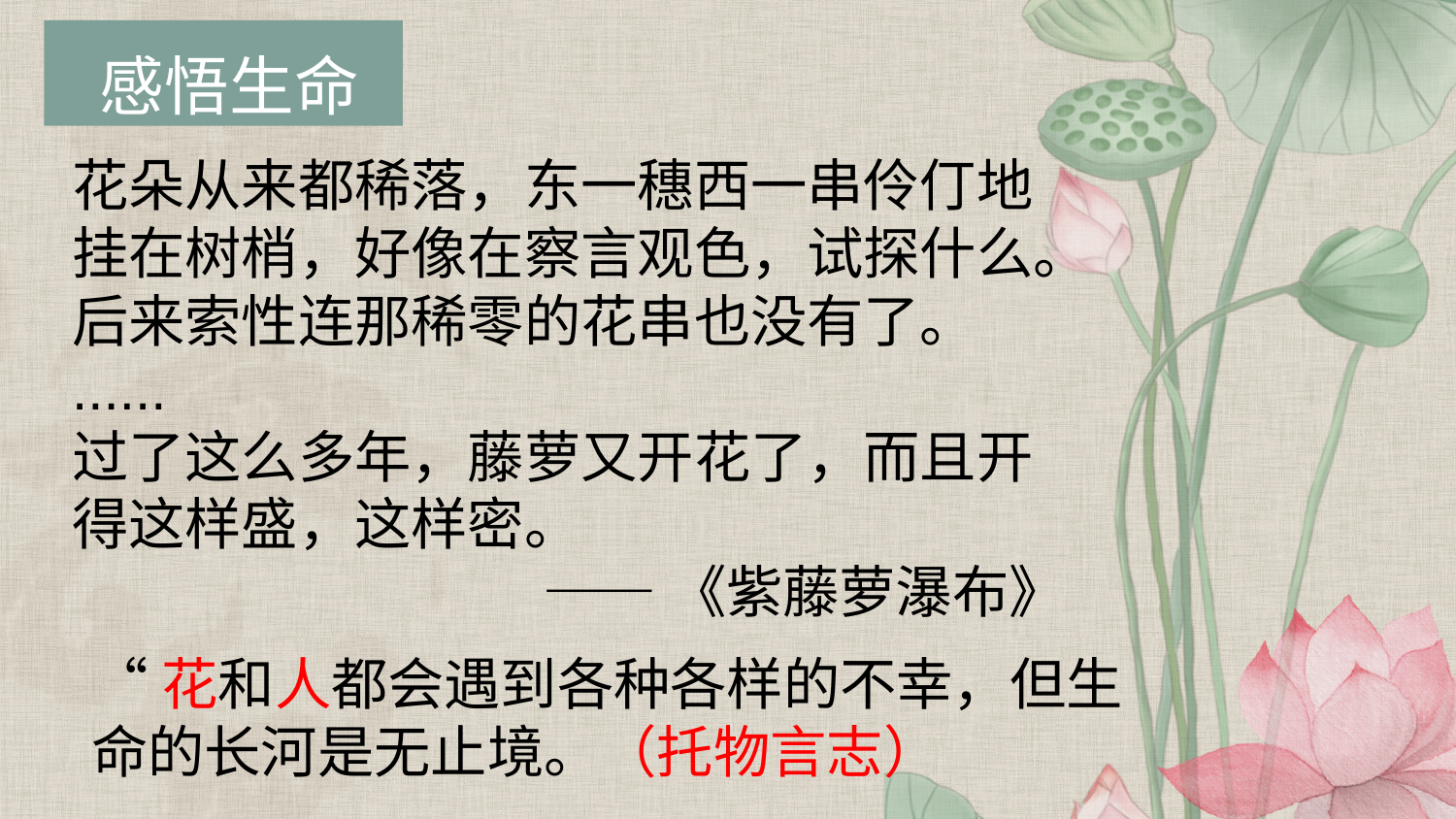

感悟生命

花朵从来都稀落，东一穗西一串伶仃地挂在树梢，好像在察言观色，试探什么。后来索性连那稀零的花串也没有了。
......
过了这么多年，藤萝又开花了，而且开得这样盛，这样密。
——《紫藤萝瀑布》

“花和人都会遇到各种各样的不幸，但生命的长河是无止境。（托物言志）